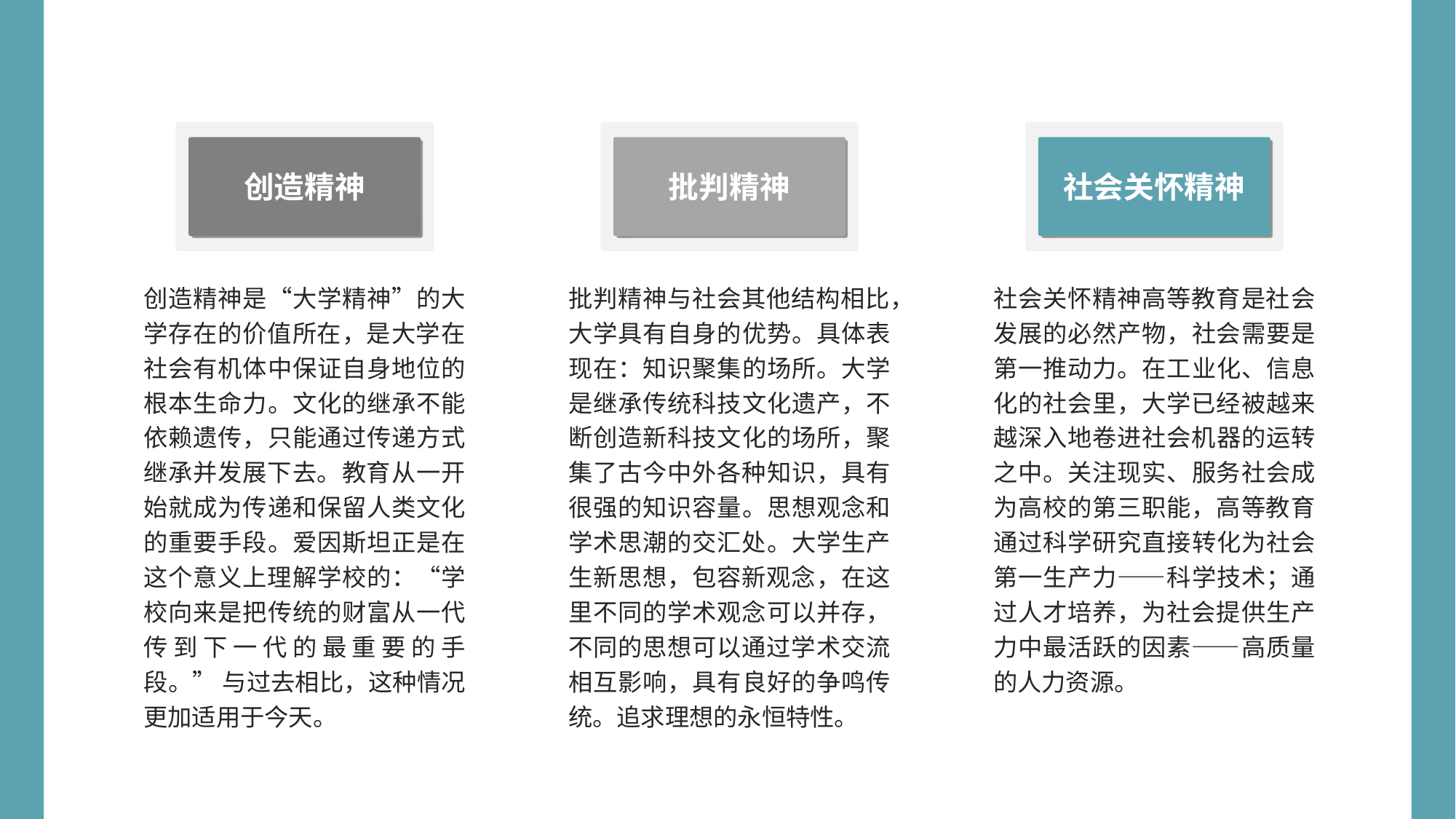

创造精神

批判精神

社会关怀精神
创造精神是“大学精神”的大学存在的价值所在，是大学在社会有机体中保证自身地位的根本生命力。文化的继承不能依赖遗传，只能通过传递方式继承并发展下去。教育从一开始就成为传递和保留人类文化的重要手段。爱因斯坦正是在这个意义上理解学校的：“学校向来是把传统的财富从一代传到下一代的最重要的手段。” 与过去相比，这种情况更加适用于今天。
批判精神与社会其他结构相比，大学具有自身的优势。具体表现在：知识聚集的场所。大学是继承传统科技文化遗产，不断创造新科技文化的场所，聚集了古今中外各种知识，具有很强的知识容量。思想观念和学术思潮的交汇处。大学生产生新思想，包容新观念，在这里不同的学术观念可以并存，不同的思想可以通过学术交流相互影响，具有良好的争鸣传统。追求理想的永恒特性。
社会关怀精神高等教育是社会发展的必然产物，社会需要是第一推动力。在工业化、信息化的社会里，大学已经被越来越深入地卷进社会机器的运转之中。关注现实、服务社会成为高校的第三职能，高等教育通过科学研究直接转化为社会第一生产力——科学技术；通过人才培养，为社会提供生产力中最活跃的因素——高质量的人力资源。